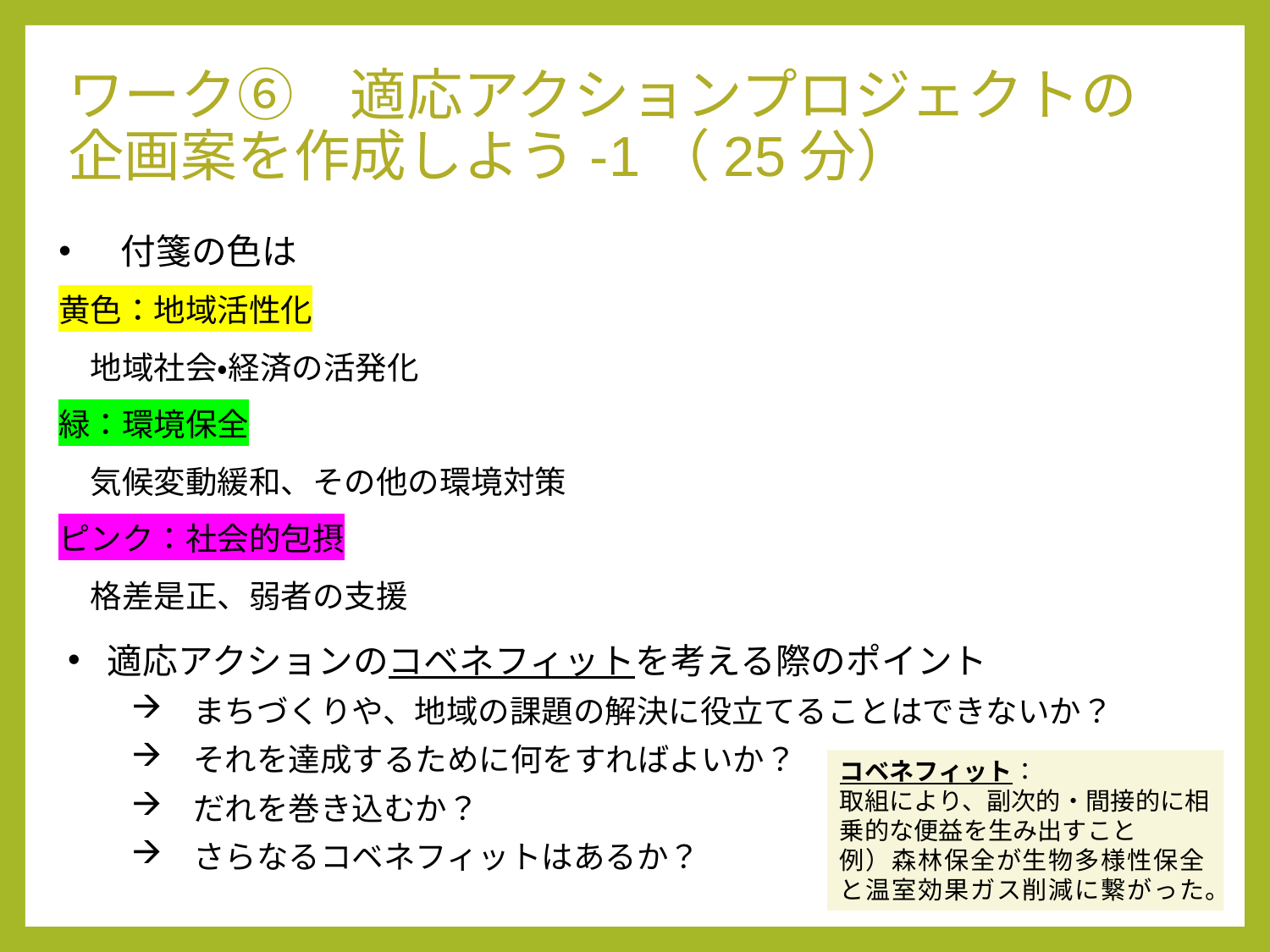

# ワーク⑥　適応アクションプロジェクトの企画案を作成しよう-1（25分）
付箋の色は
黄色：地域活性化
　地域社会・経済の活発化
緑：環境保全
　気候変動緩和、その他の環境対策
ピンク：社会的包摂
　格差是正、弱者の支援

適応アクションのコベネフィットを考える際のポイント
まちづくりや、地域の課題の解決に役立てることはできないか？
それを達成するために何をすればよいか？
だれを巻き込むか？
さらなるコベネフィットはあるか？
コベネフィット：
取組により、副次的・間接的に相乗的な便益を生み出すこと
例）森林保全が生物多様性保全と温室効果ガス削減に繋がった。